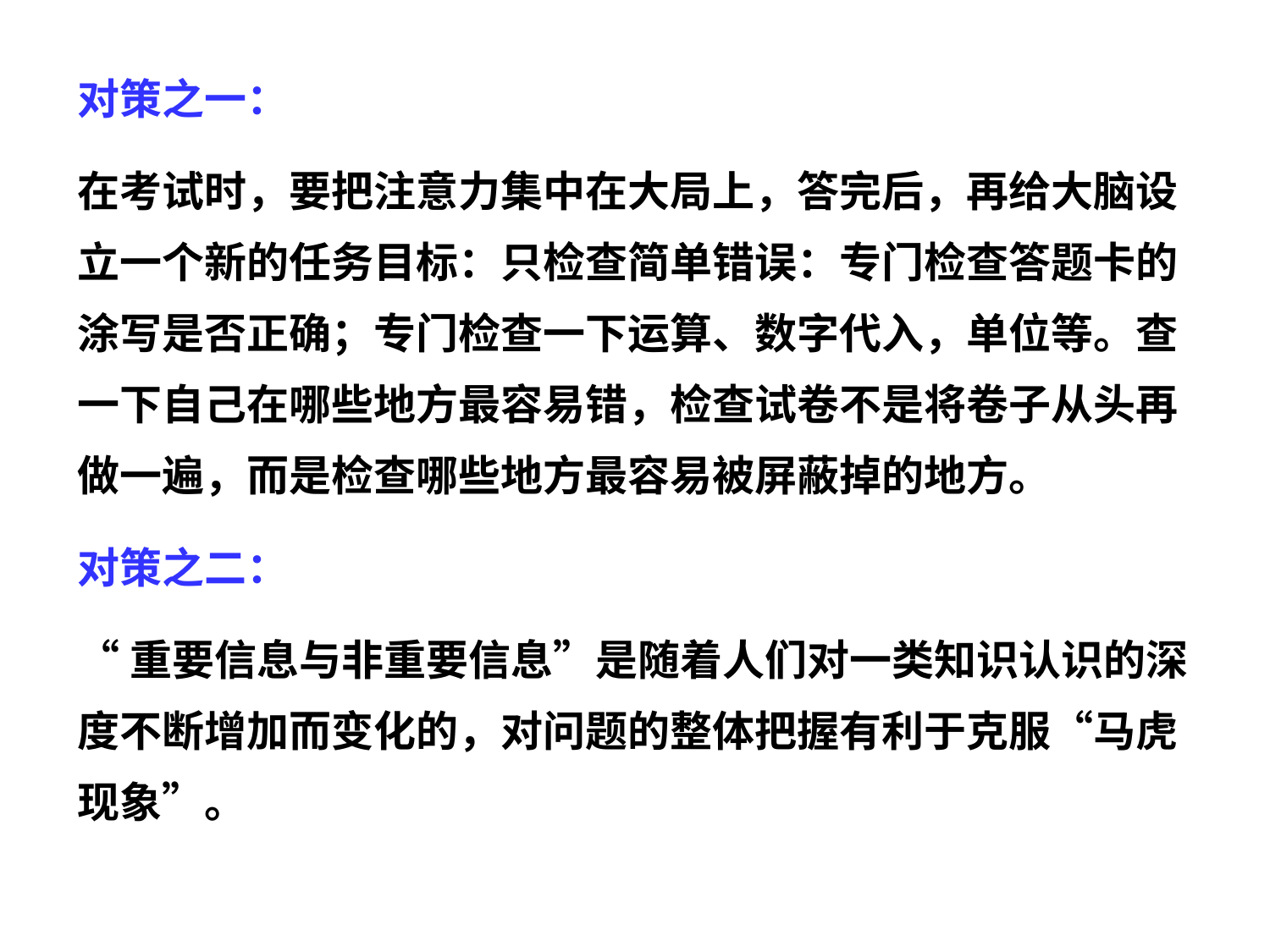

对策之一：
在考试时，要把注意力集中在大局上，答完后，再给大脑设立一个新的任务目标：只检查简单错误：专门检查答题卡的涂写是否正确；专门检查一下运算、数字代入，单位等。查一下自己在哪些地方最容易错，检查试卷不是将卷子从头再做一遍，而是检查哪些地方最容易被屏蔽掉的地方。
对策之二：
“重要信息与非重要信息”是随着人们对一类知识认识的深度不断增加而变化的，对问题的整体把握有利于克服“马虎现象”。